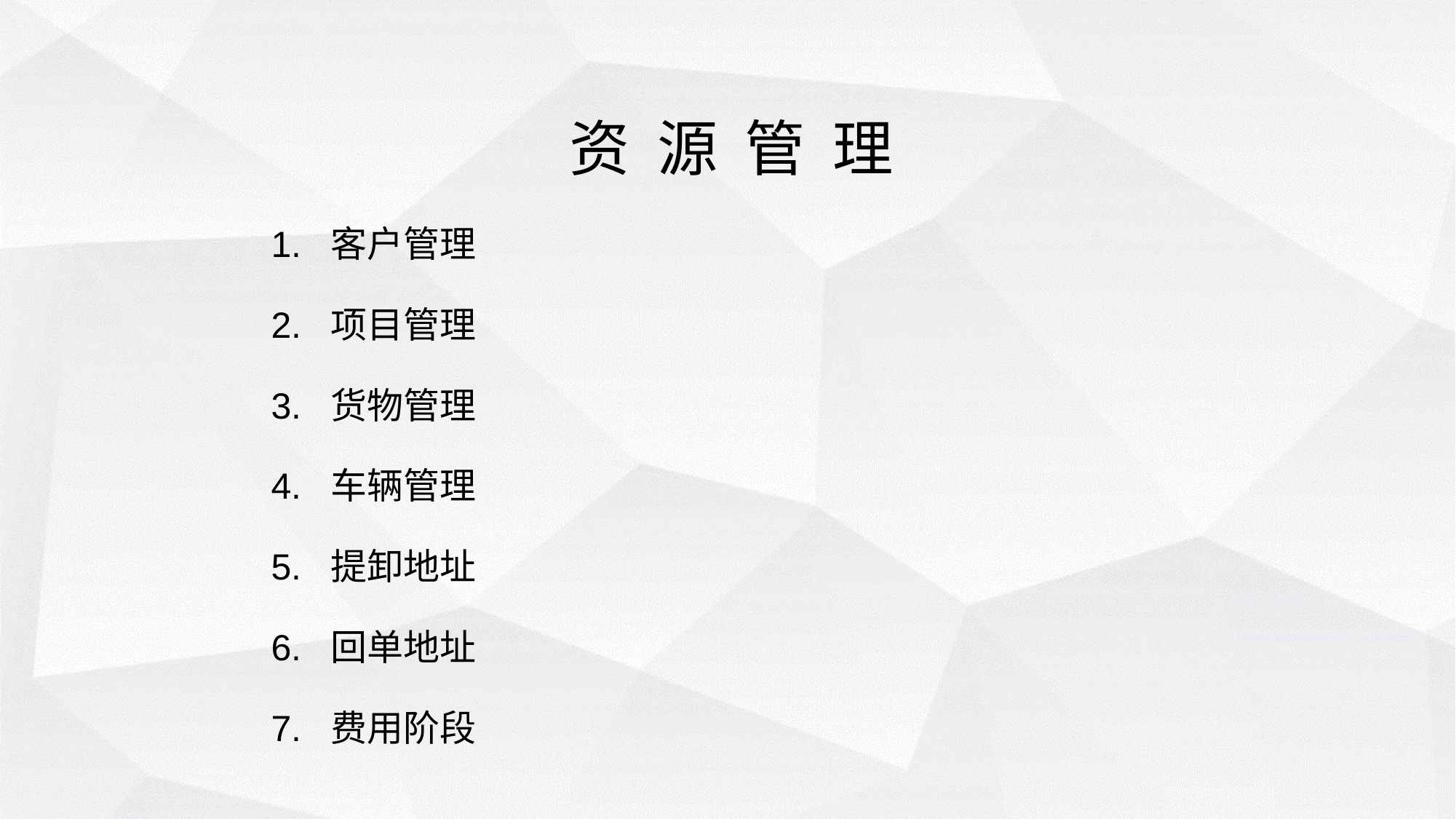

资  源  管  理
1.  客户管理
2.  项目管理
3.  货物管理
4.  车辆管理
5.  提卸地址
6.  回单地址
7.  费用阶段